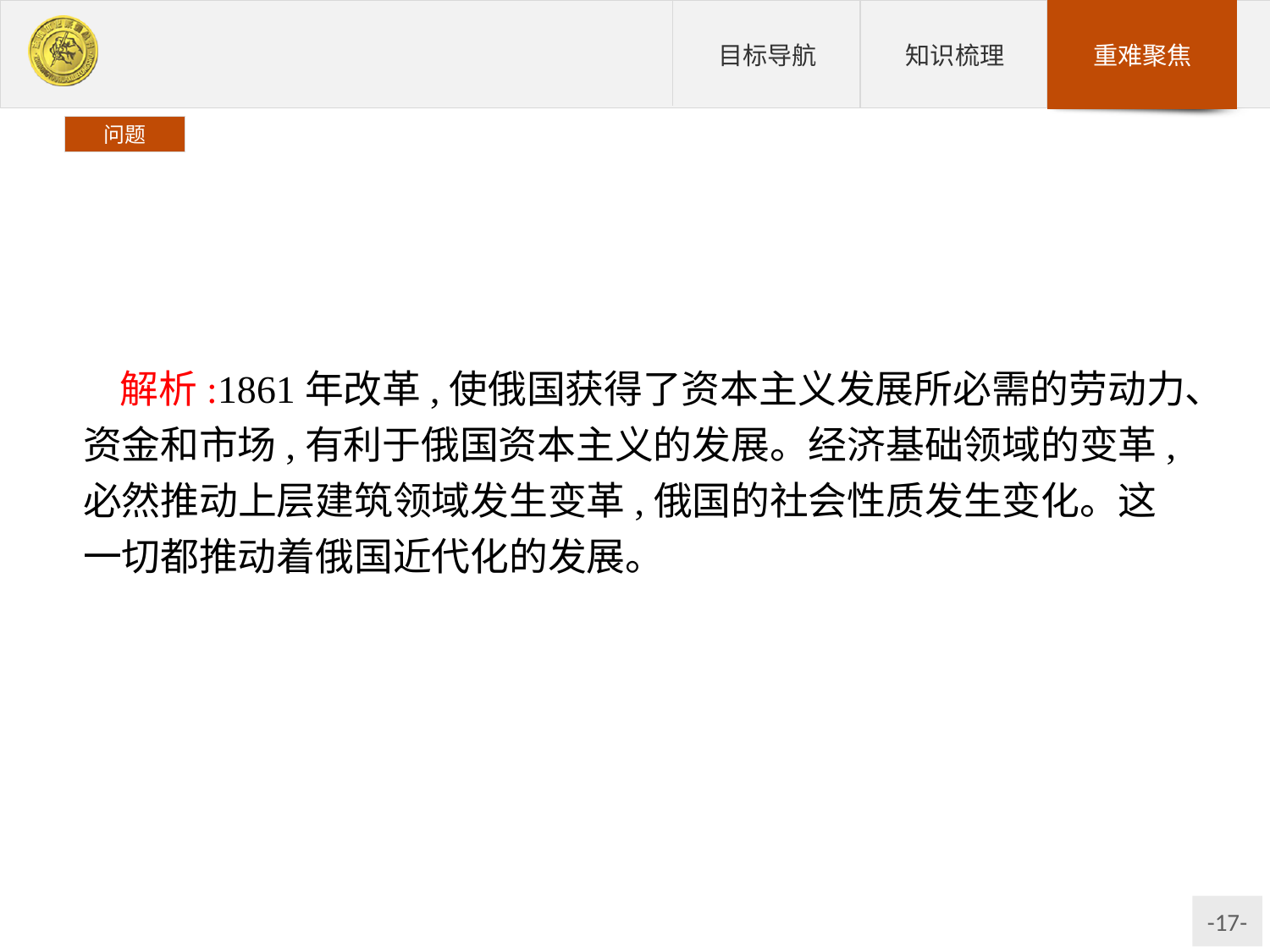

问题
解析:1861年改革,使俄国获得了资本主义发展所必需的劳动力、资金和市场,有利于俄国资本主义的发展。经济基础领域的变革,必然推动上层建筑领域发生变革,俄国的社会性质发生变化。这一切都推动着俄国近代化的发展。
答案:C